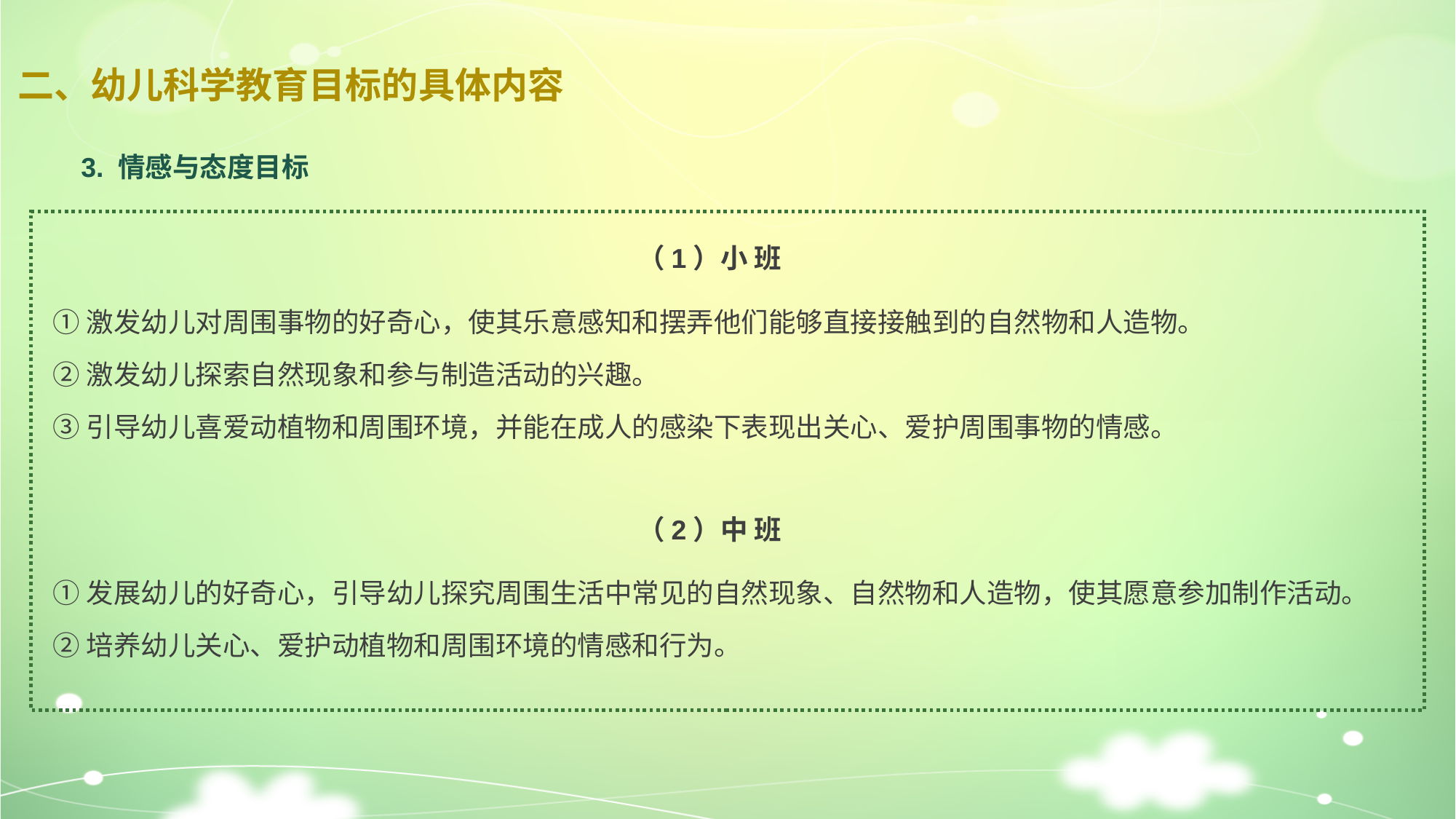

# 二、幼儿科学教育目标的具体内容
3. 情感与态度目标

（1）小 班
①激发幼儿对周围事物的好奇心，使其乐意感知和摆弄他们能够直接接触到的自然物和人造物。
②激发幼儿探索自然现象和参与制造活动的兴趣。
③引导幼儿喜爱动植物和周围环境，并能在成人的感染下表现出关心、爱护周围事物的情感。
（2）中 班
①发展幼儿的好奇心，引导幼儿探究周围生活中常见的自然现象、自然物和人造物，使其愿意参加制作活动。
②培养幼儿关心、爱护动植物和周围环境的情感和行为。